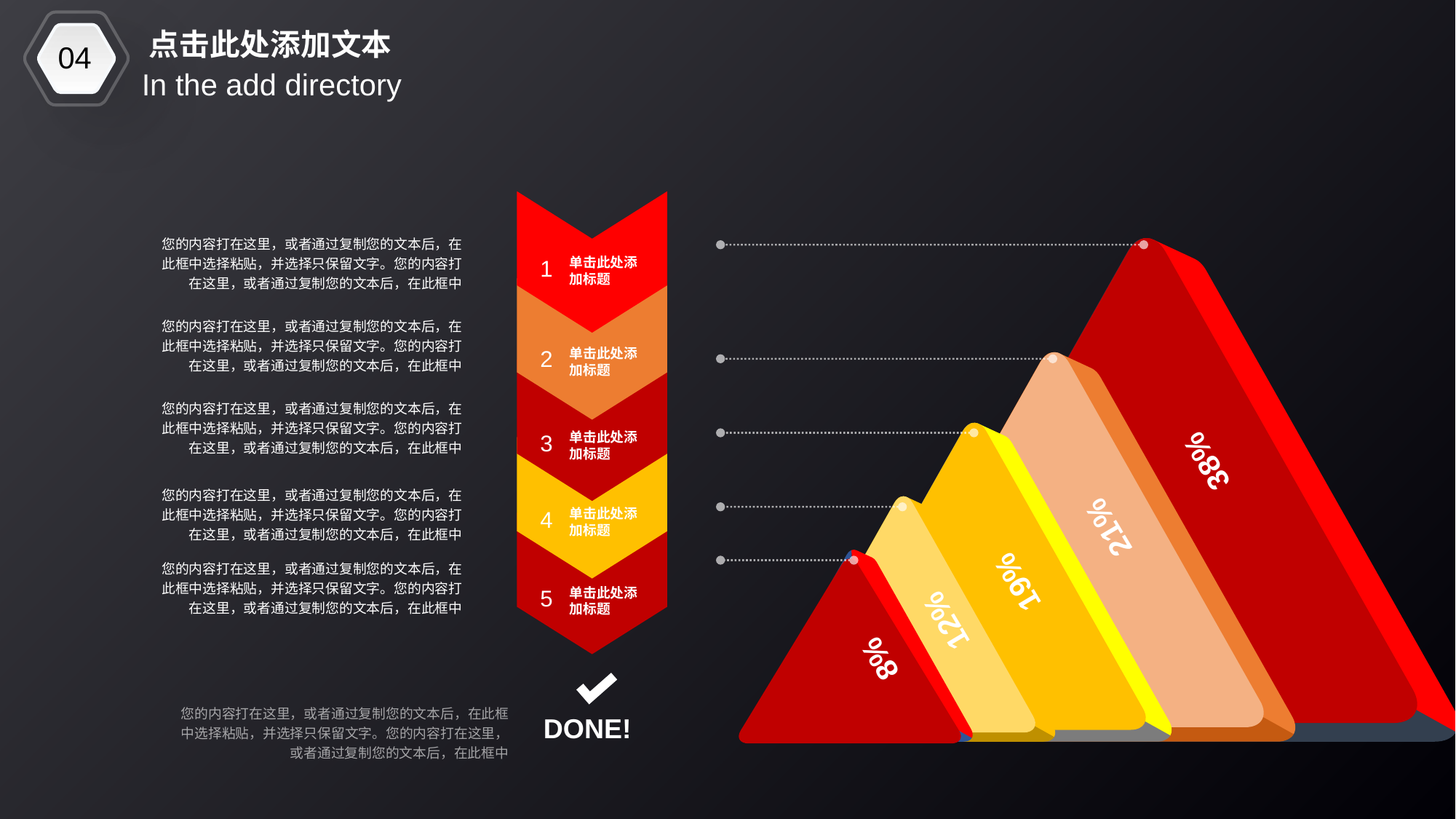

04
点击此处添加文本
In the add directory

您的内容打在这里，或者通过复制您的文本后，在此框中选择粘贴，并选择只保留文字。您的内容打在这里，或者通过复制您的文本后，在此框中

1
单击此处添加标题

您的内容打在这里，或者通过复制您的文本后，在此框中选择粘贴，并选择只保留文字。您的内容打在这里，或者通过复制您的文本后，在此框中
2
单击此处添加标题

您的内容打在这里，或者通过复制您的文本后，在此框中选择粘贴，并选择只保留文字。您的内容打在这里，或者通过复制您的文本后，在此框中

3
单击此处添加标题
38%

您的内容打在这里，或者通过复制您的文本后，在此框中选择粘贴，并选择只保留文字。您的内容打在这里，或者通过复制您的文本后，在此框中

4
单击此处添加标题
21%

您的内容打在这里，或者通过复制您的文本后，在此框中选择粘贴，并选择只保留文字。您的内容打在这里，或者通过复制您的文本后，在此框中
19%
5
单击此处添加标题
12%
8%

您的内容打在这里，或者通过复制您的文本后，在此框中选择粘贴，并选择只保留文字。您的内容打在这里，或者通过复制您的文本后，在此框中
DONE!